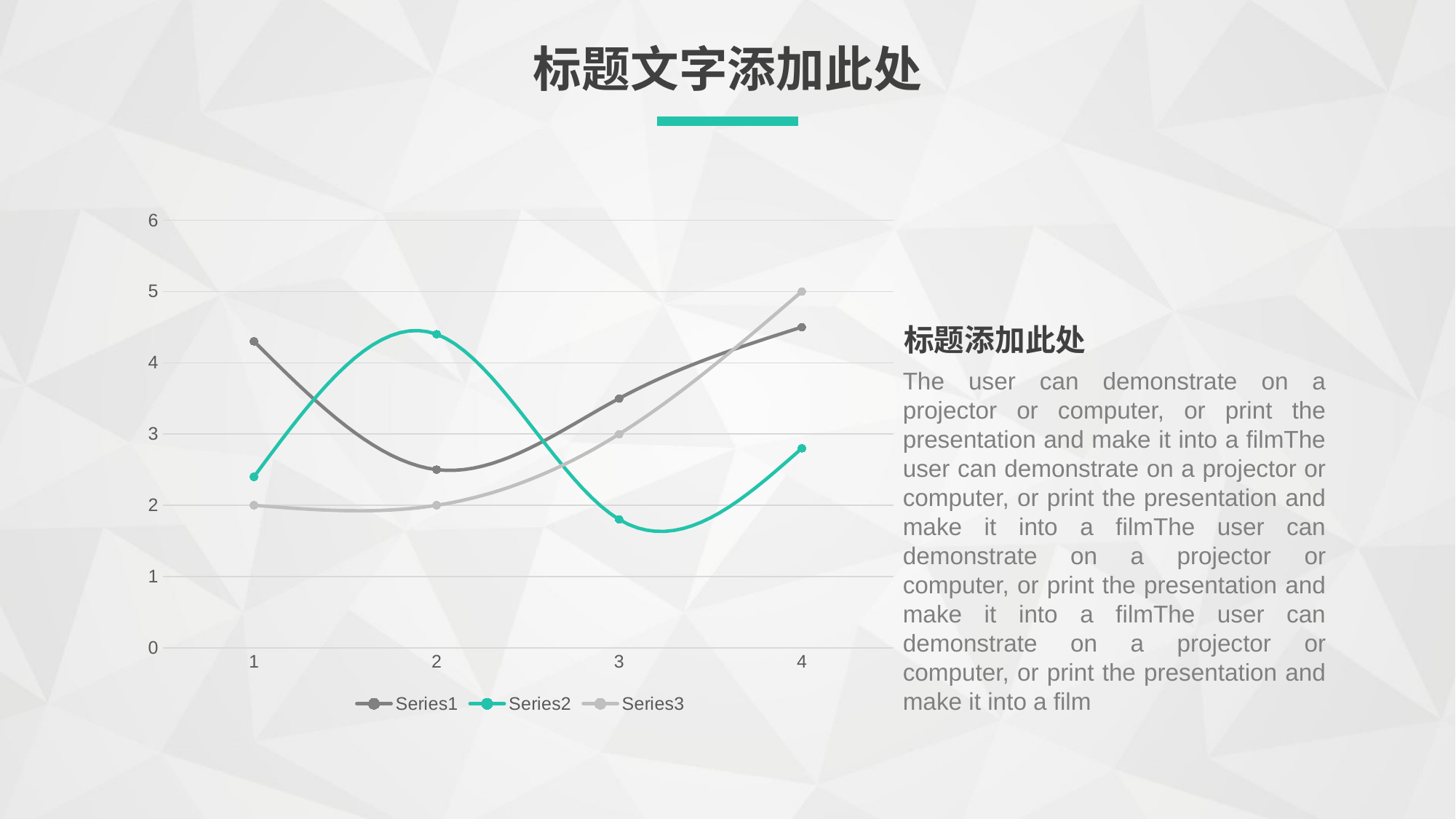

标题文字添加此处

### Chart

| Category |  |  |  |
|---|---|---|---|
标题添加此处
The user can demonstrate on a projector or computer, or print the presentation and make it into a filmThe user can demonstrate on a projector or computer, or print the presentation and make it into a filmThe user can demonstrate on a projector or computer, or print the presentation and make it into a filmThe user can demonstrate on a projector or computer, or print the presentation and make it into a film